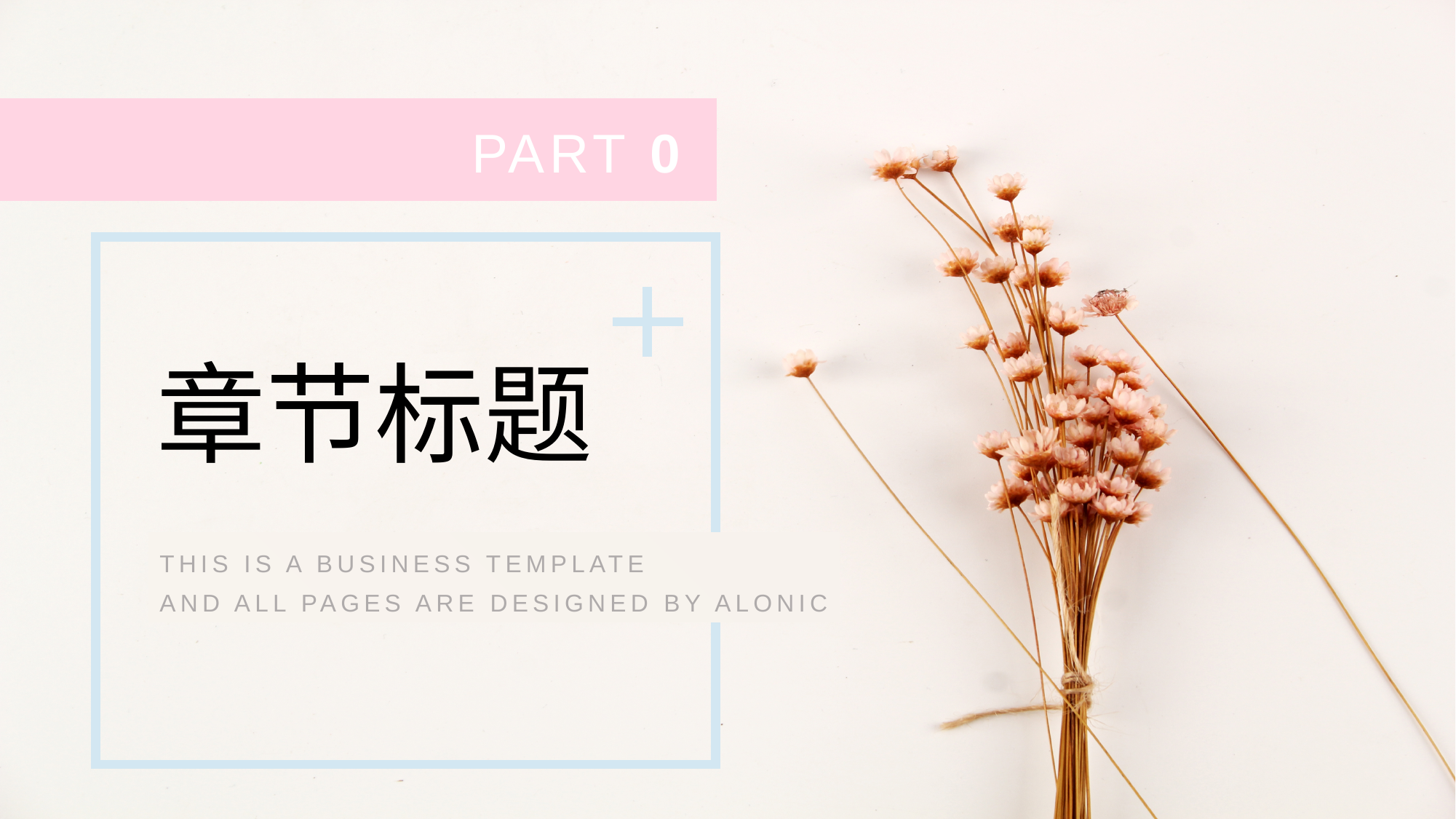

PART 0

章节标题
THIS IS A BUSINESS TEMPLATE
AND ALL PAGES ARE DESIGNED BY ALONIC